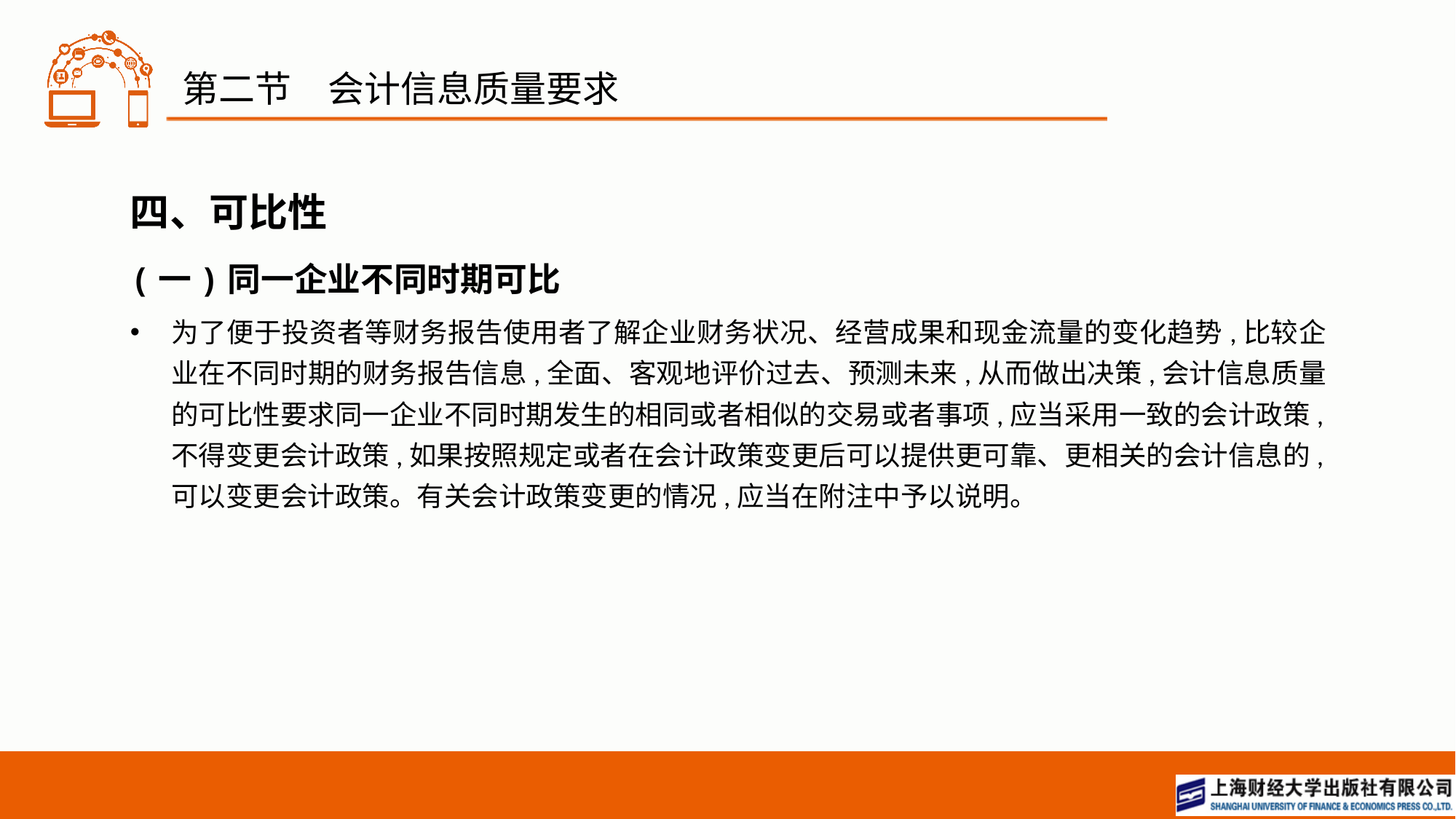

# 第二节　会计信息质量要求
四、可比性
(一)同一企业不同时期可比
为了便于投资者等财务报告使用者了解企业财务状况、经营成果和现金流量的变化趋势,比较企业在不同时期的财务报告信息,全面、客观地评价过去、预测未来,从而做出决策,会计信息质量的可比性要求同一企业不同时期发生的相同或者相似的交易或者事项,应当采用一致的会计政策,不得变更会计政策,如果按照规定或者在会计政策变更后可以提供更可靠、更相关的会计信息的,可以变更会计政策。有关会计政策变更的情况,应当在附注中予以说明。